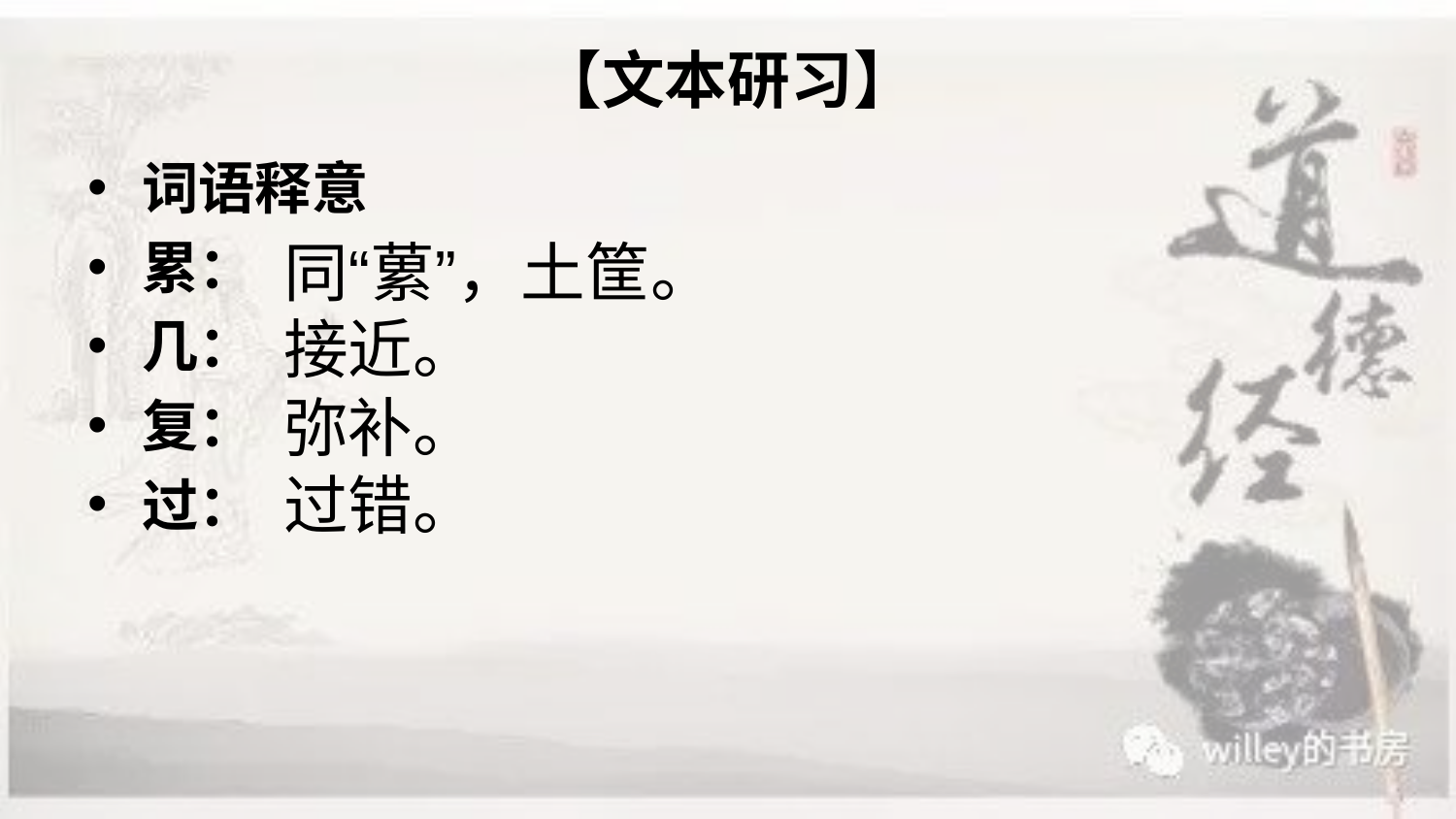

# 【文本研习】
词语释意
累：
几：
复：
过：
同“蔂”，土筐。
接近。
弥补。
过错。